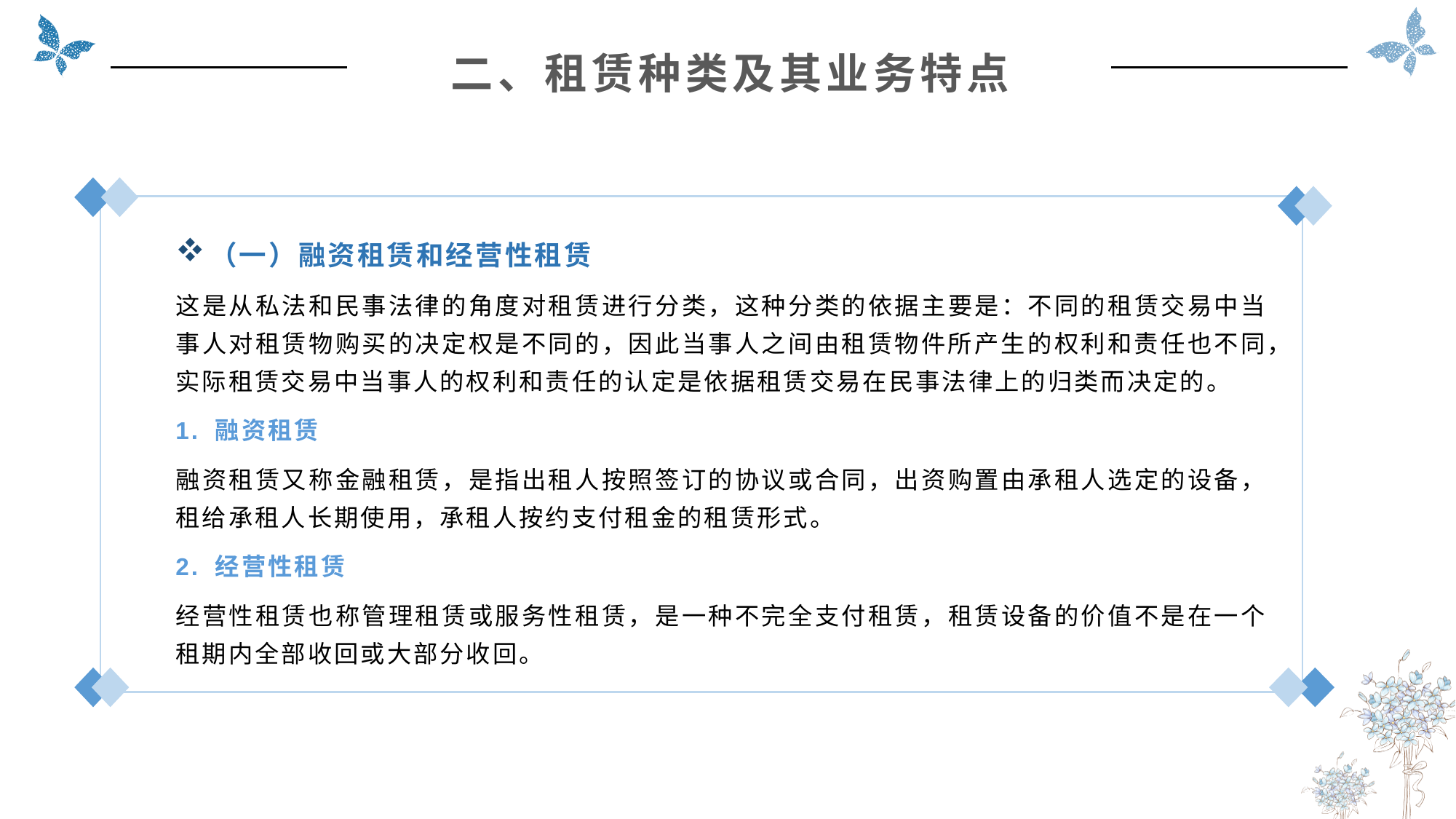

二、租赁种类及其业务特点

（一）融资租赁和经营性租赁
这是从私法和民事法律的角度对租赁进行分类，这种分类的依据主要是：不同的租赁交易中当事人对租赁物购买的决定权是不同的，因此当事人之间由租赁物件所产生的权利和责任也不同，实际租赁交易中当事人的权利和责任的认定是依据租赁交易在民事法律上的归类而决定的。
1. 融资租赁
融资租赁又称金融租赁，是指出租人按照签订的协议或合同，出资购置由承租人选定的设备，租给承租人长期使用，承租人按约支付租金的租赁形式。
2. 经营性租赁
经营性租赁也称管理租赁或服务性租赁，是一种不完全支付租赁，租赁设备的价值不是在一个租期内全部收回或大部分收回。